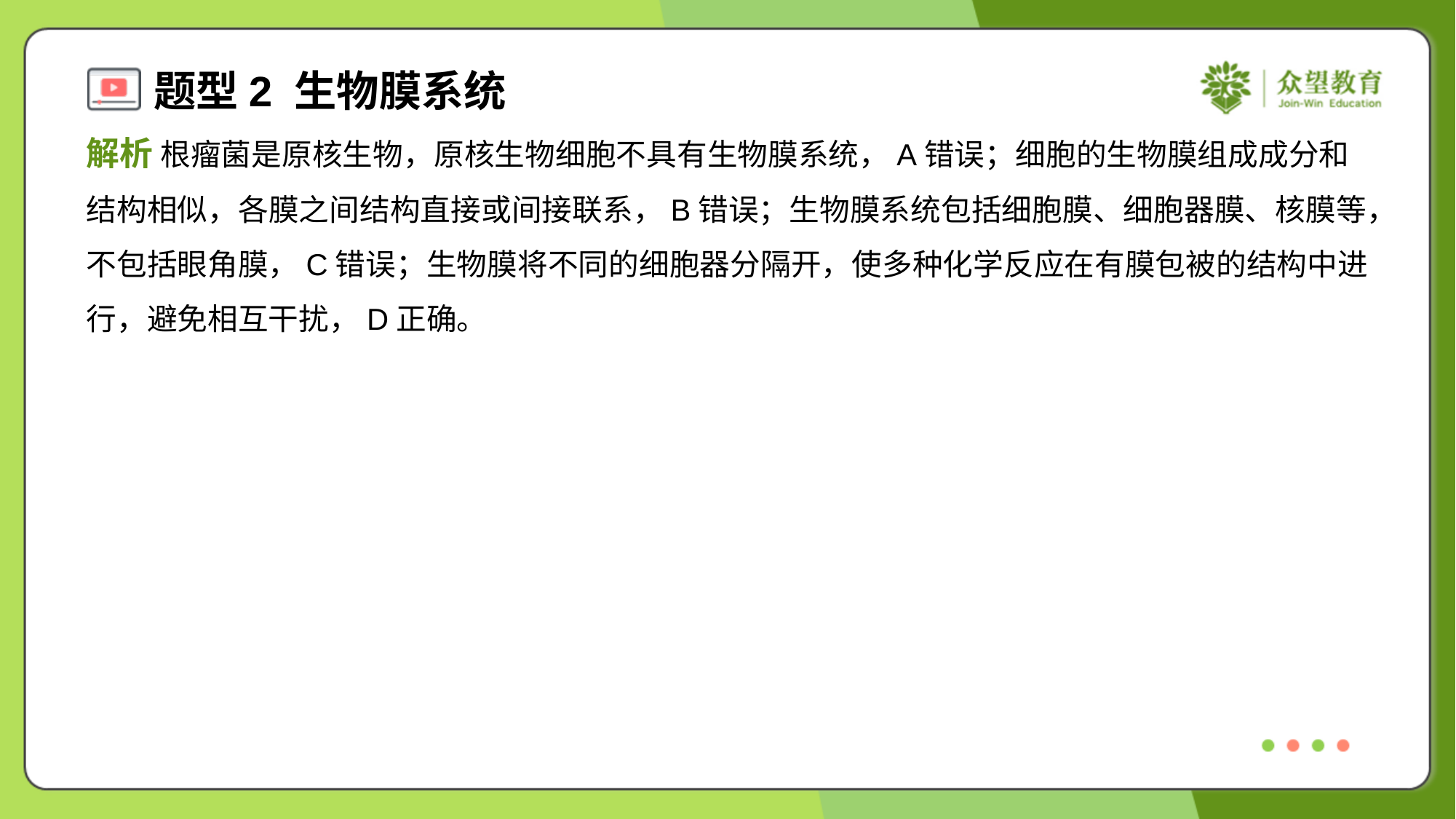

解析 根瘤菌是原核生物，原核生物细胞不具有生物膜系统，A错误；细胞的生物膜组成成分和
结构相似，各膜之间结构直接或间接联系，B错误；生物膜系统包括细胞膜、细胞器膜、核膜等，
不包括眼角膜，C错误；生物膜将不同的细胞器分隔开，使多种化学反应在有膜包被的结构中进
行，避免相互干扰，D正确。